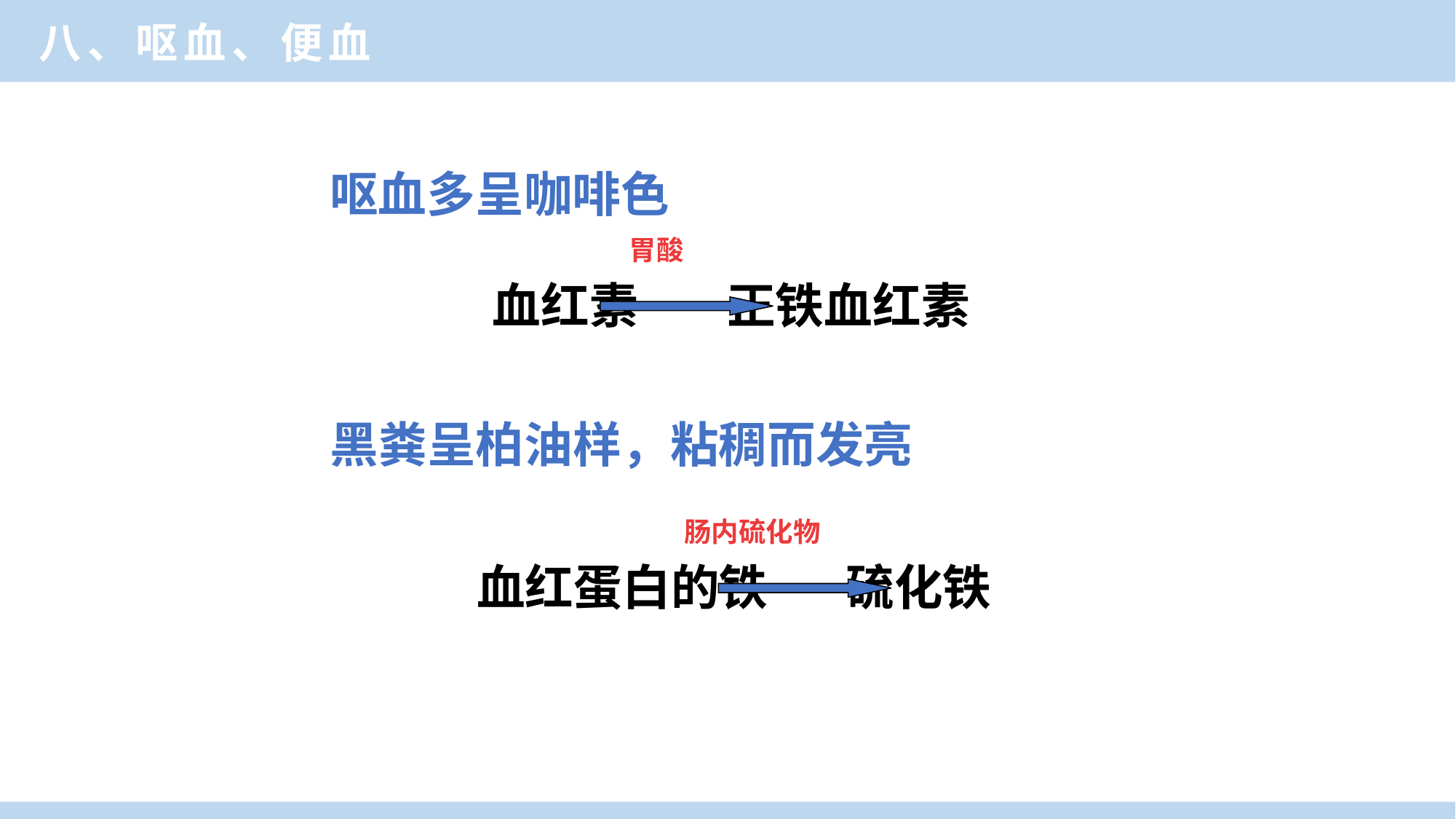

八、呕血、便血
呕血多呈咖啡色
胃酸
血红素        正铁血红素

黑粪呈柏油样，粘稠而发亮
肠内硫化物
血红蛋白的铁       硫化铁